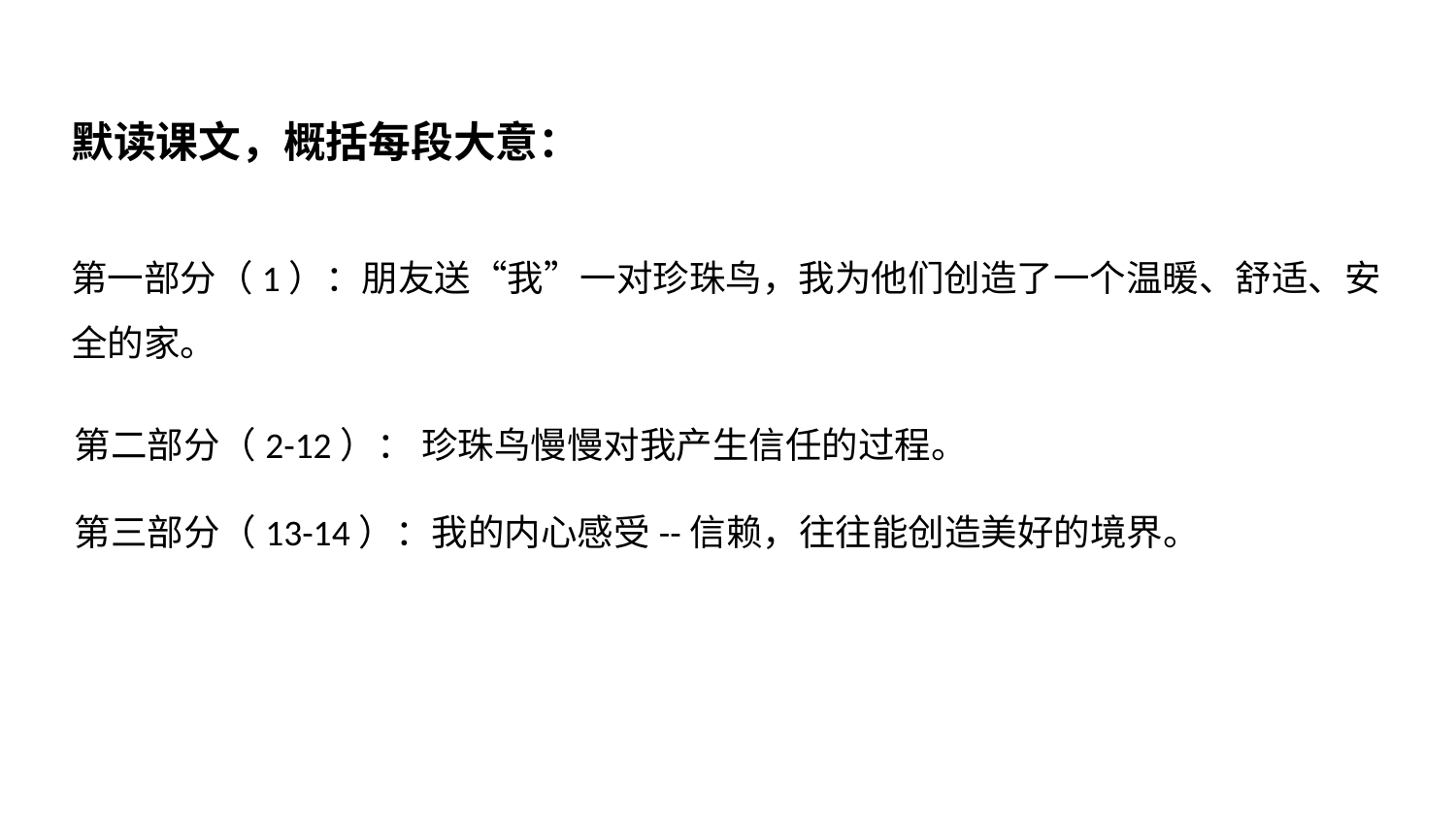

默读课文，概括每段大意：
第一部分（1）：朋友送“我”一对珍珠鸟，我为他们创造了一个温暖、舒适、安全的家。
第二部分（2-12）： 珍珠鸟慢慢对我产生信任的过程。

第三部分（13-14）：我的内心感受--信赖，往往能创造美好的境界。